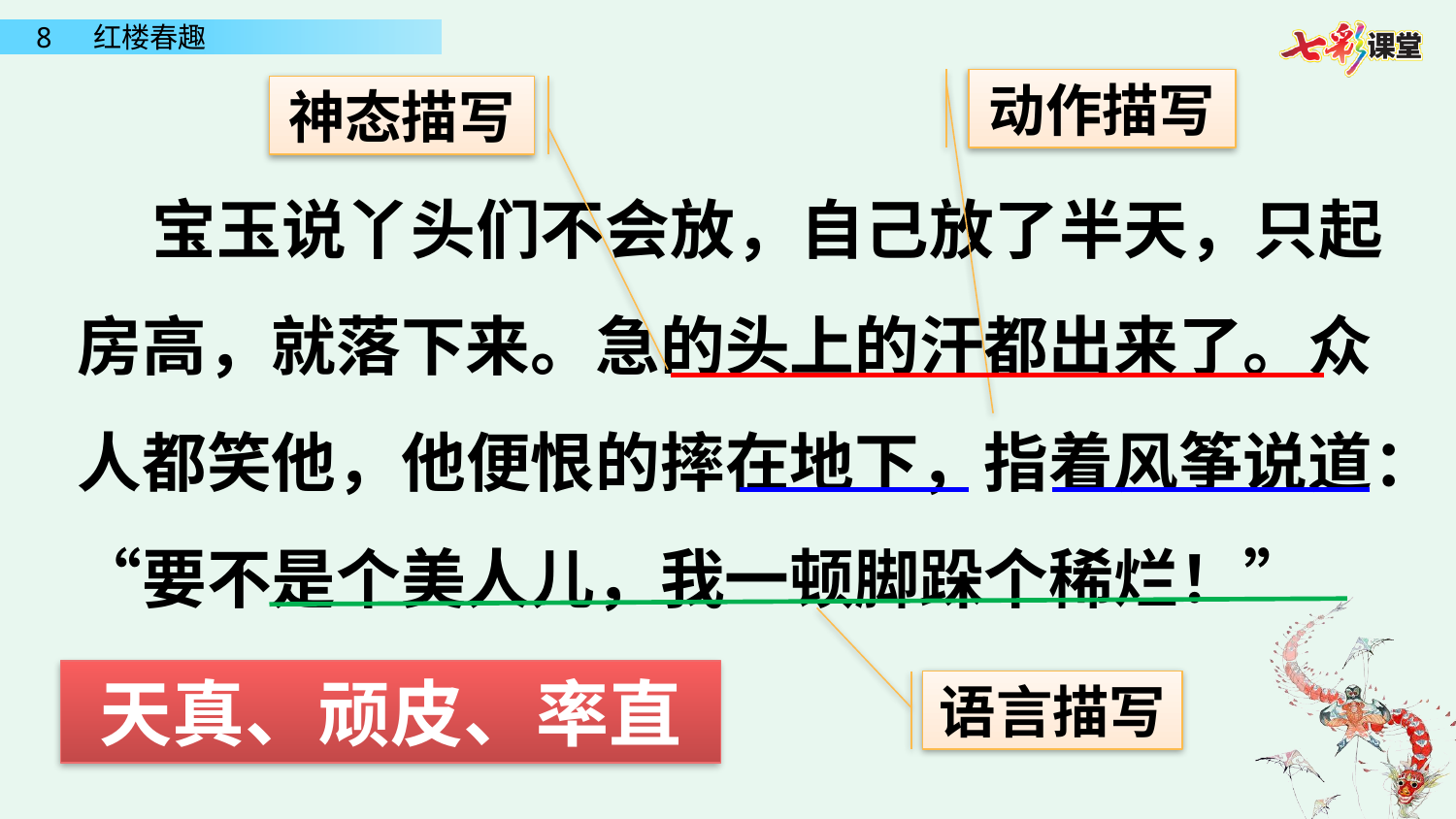

动作描写
神态描写
    宝玉说丫头们不会放，自己放了半天，只起房高，就落下来。急的头上的汗都出来了。众人都笑他，他便恨的摔在地下，指着风筝说道：“要不是个美人儿，我一顿脚跺个稀烂！”
天真、顽皮、率直
语言描写